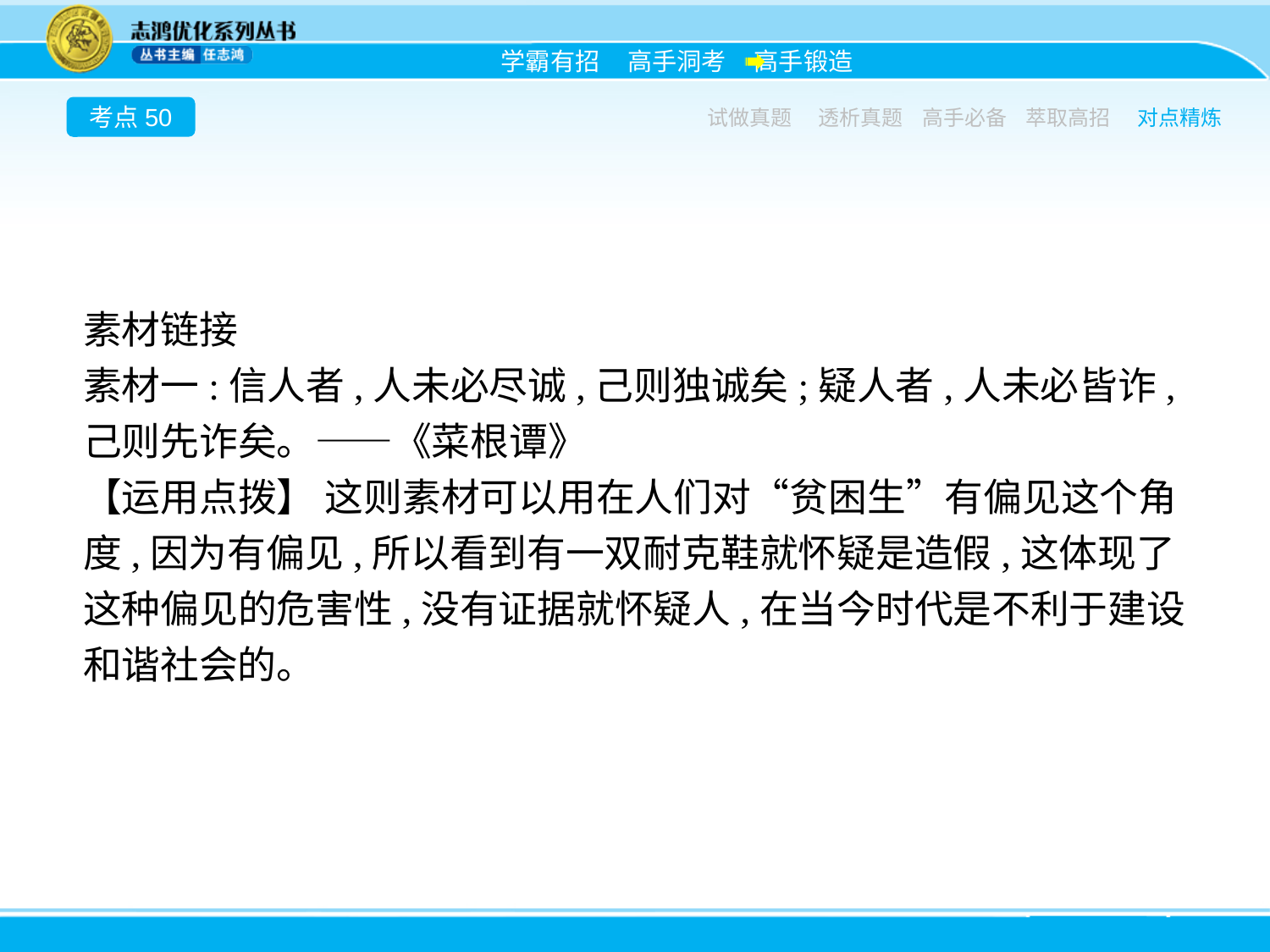

考点50
试做真题
透析真题
高手必备
萃取高招
对点精炼
素材链接
素材一:信人者,人未必尽诚,己则独诚矣;疑人者,人未必皆诈,己则先诈矣。——《菜根谭》
【运用点拨】 这则素材可以用在人们对“贫困生”有偏见这个角度,因为有偏见,所以看到有一双耐克鞋就怀疑是造假,这体现了这种偏见的危害性,没有证据就怀疑人,在当今时代是不利于建设和谐社会的。